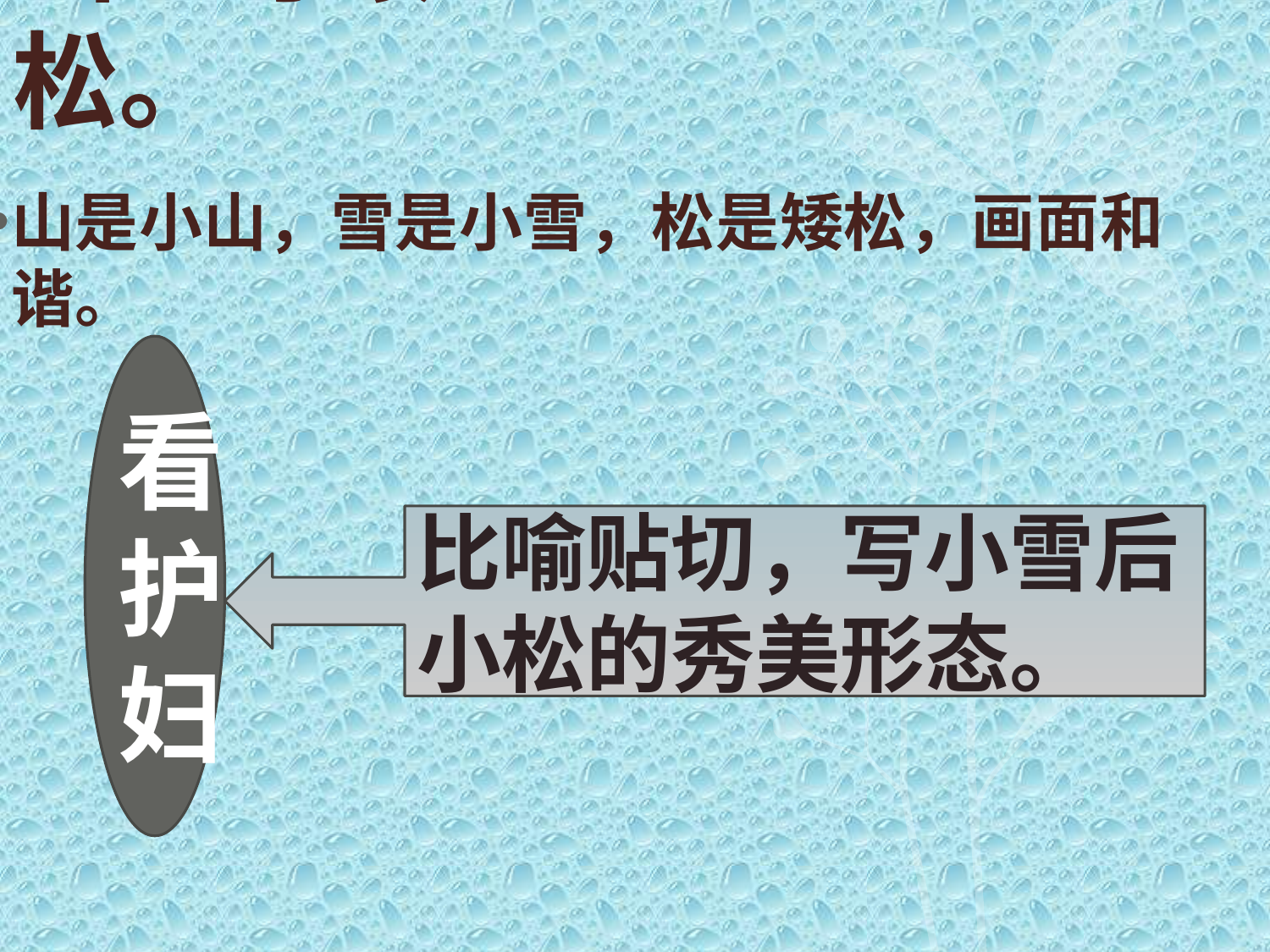

# 山上写矮松。
山是小山，雪是小雪，松是矮松，画面和谐。
看护妇
比喻贴切，写小雪后小松的秀美形态。